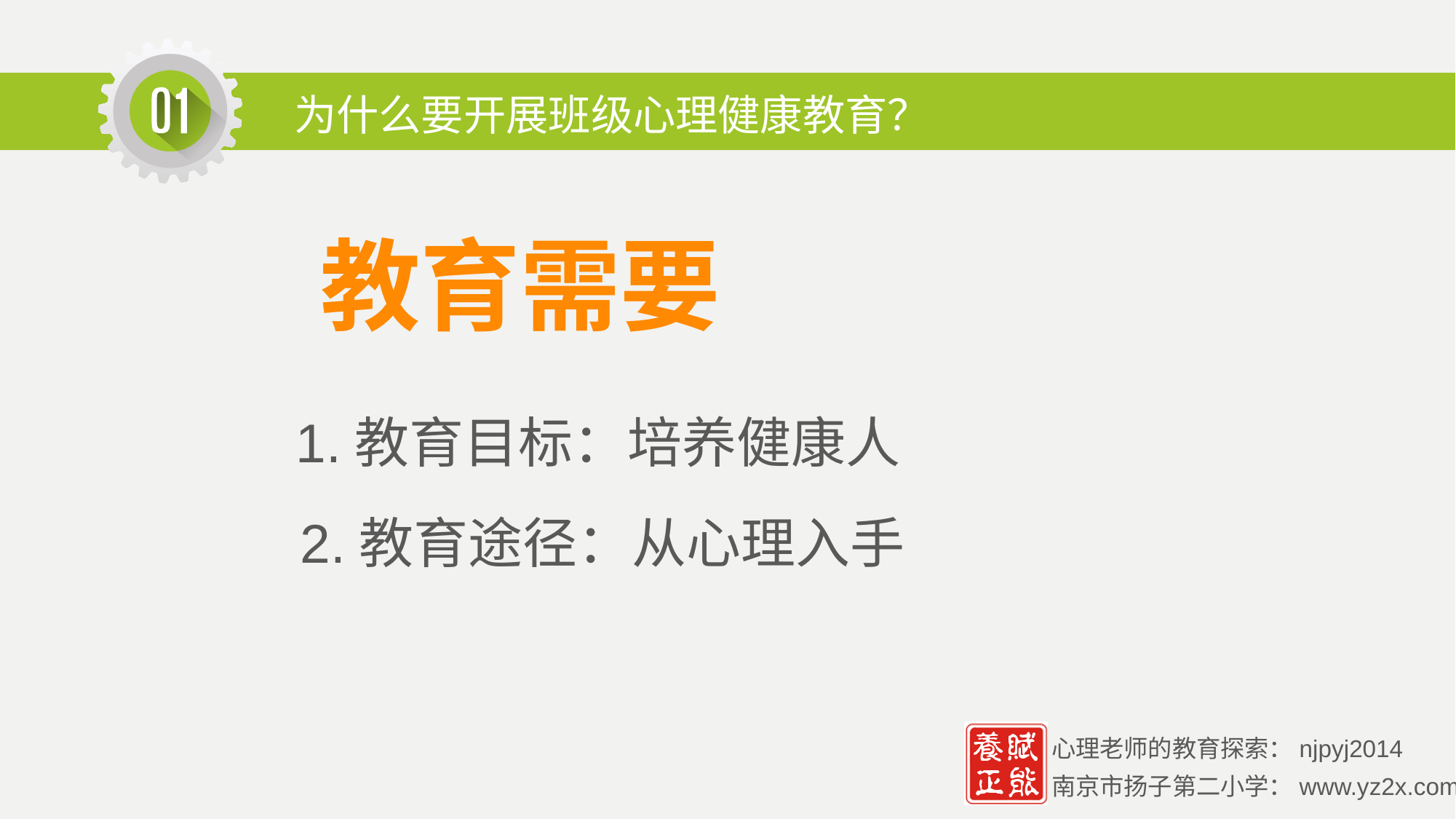

为什么要开展班级心理健康教育？
教育需要
1.教育目标：培养健康人

2.教育途径：从心理入手